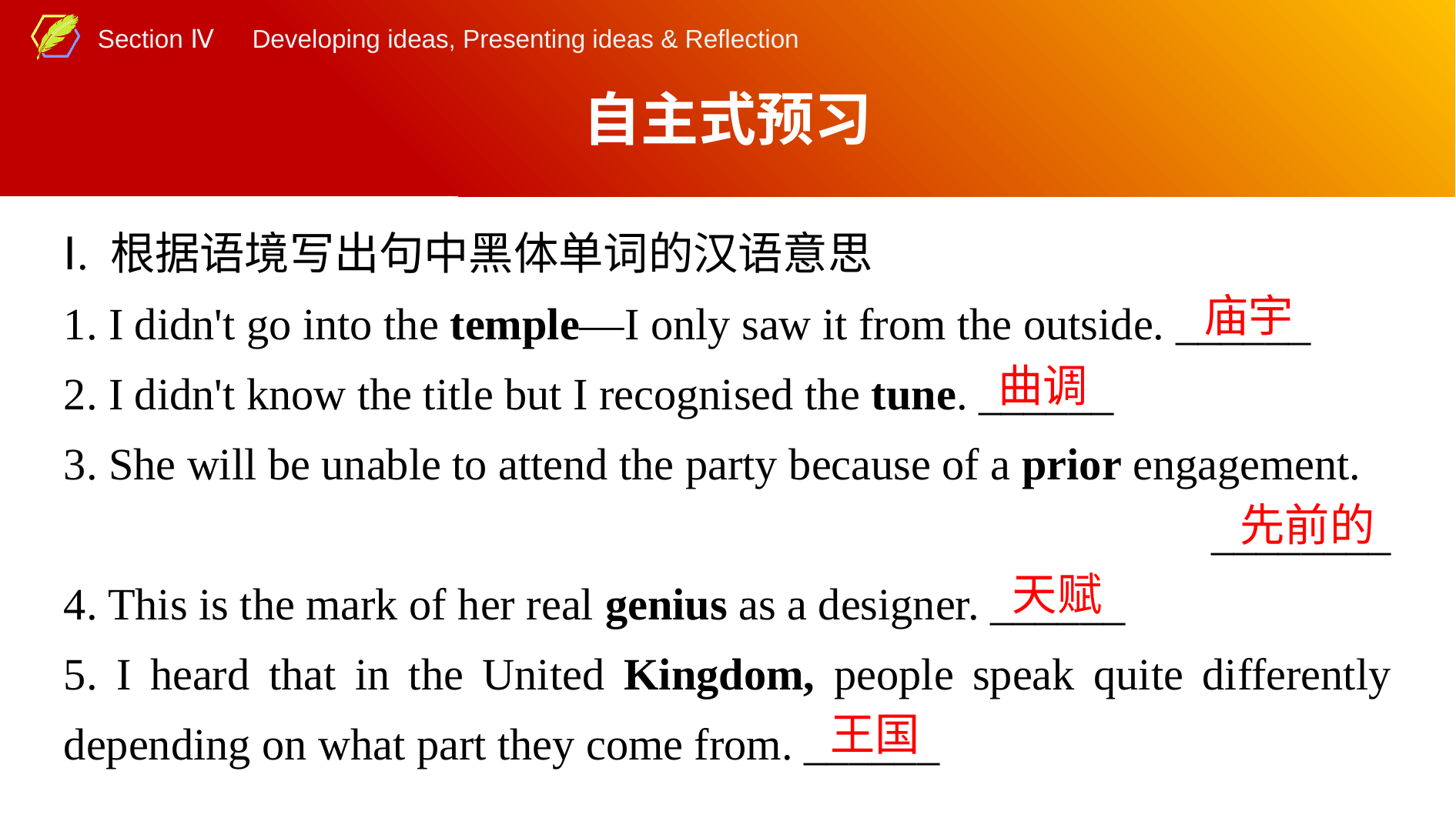

自主式预习
Ⅰ. 根据语境写出句中黑体单词的汉语意思
1. I didn't go into the temple—I only saw it from the outside. ______
2. I didn't know the title but I recognised the tune. ______
3. She will be unable to attend the party because of a prior engagement.
________
4. This is the mark of her real genius as a designer. ______
5. I heard that in the United Kingdom, people speak quite differently depending on what part they come from. ______
庙宇
曲调
先前的
天赋
王国